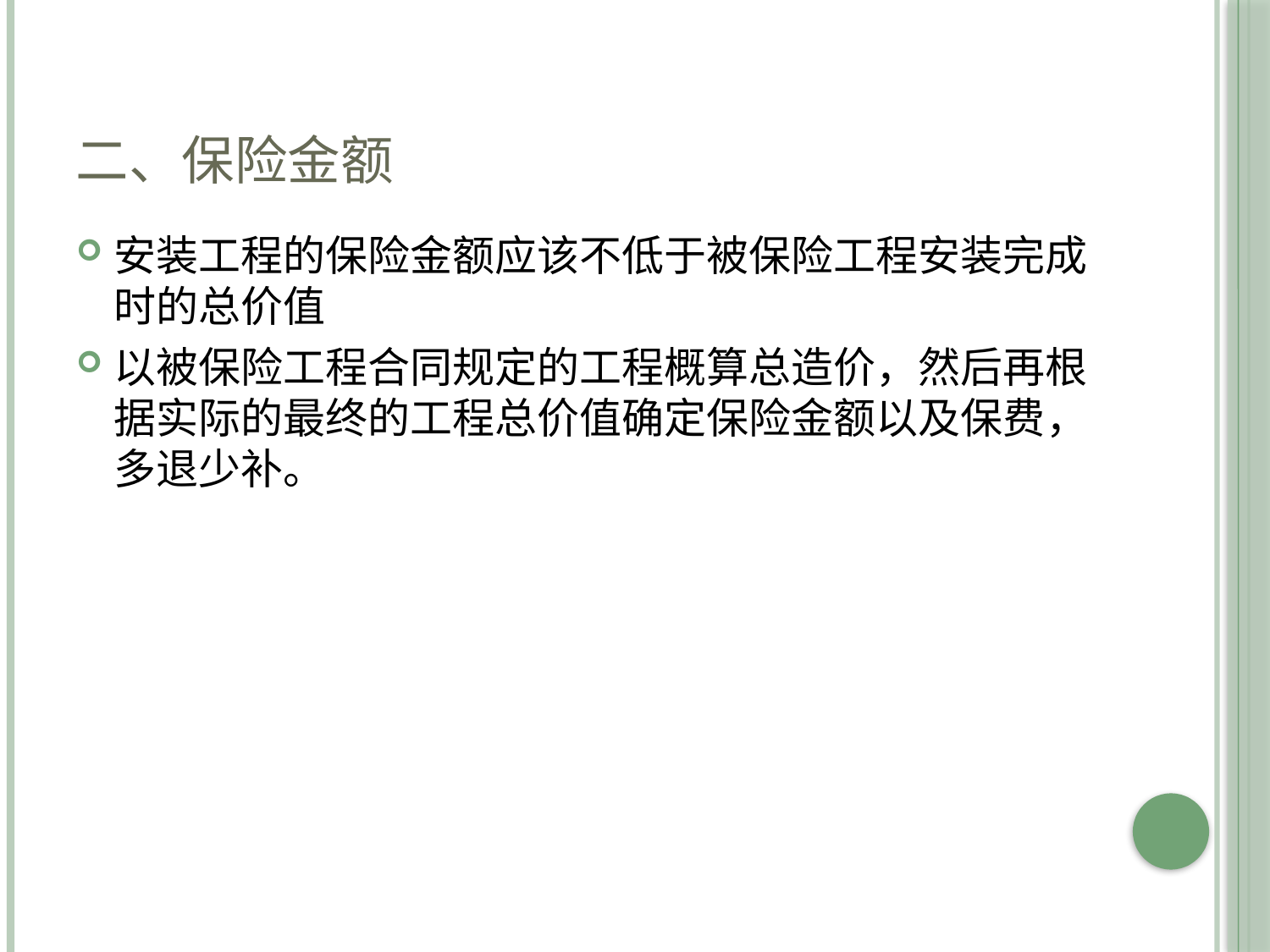

# 二、保险金额
安装工程的保险金额应该不低于被保险工程安装完成时的总价值
以被保险工程合同规定的工程概算总造价，然后再根据实际的最终的工程总价值确定保险金额以及保费，多退少补。